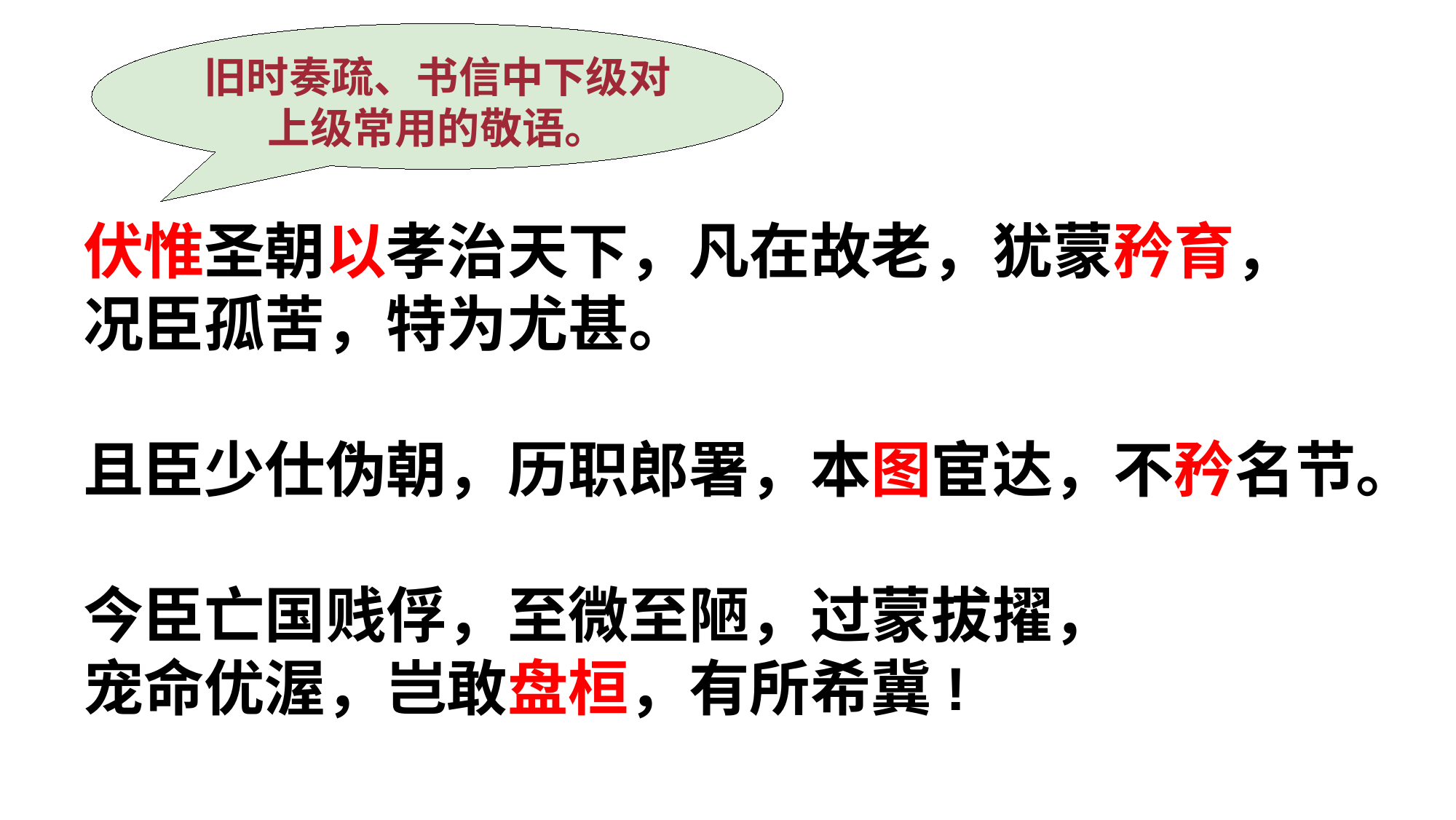

旧时奏疏、书信中下级对上级常用的敬语。
伏惟圣朝以孝治天下，凡在故老，犹蒙矜育，
况臣孤苦，特为尤甚。

且臣少仕伪朝，历职郎署，本图宦达，不矜名节。

今臣亡国贱俘，至微至陋，过蒙拔擢，
宠命优渥，岂敢盘桓，有所希冀!